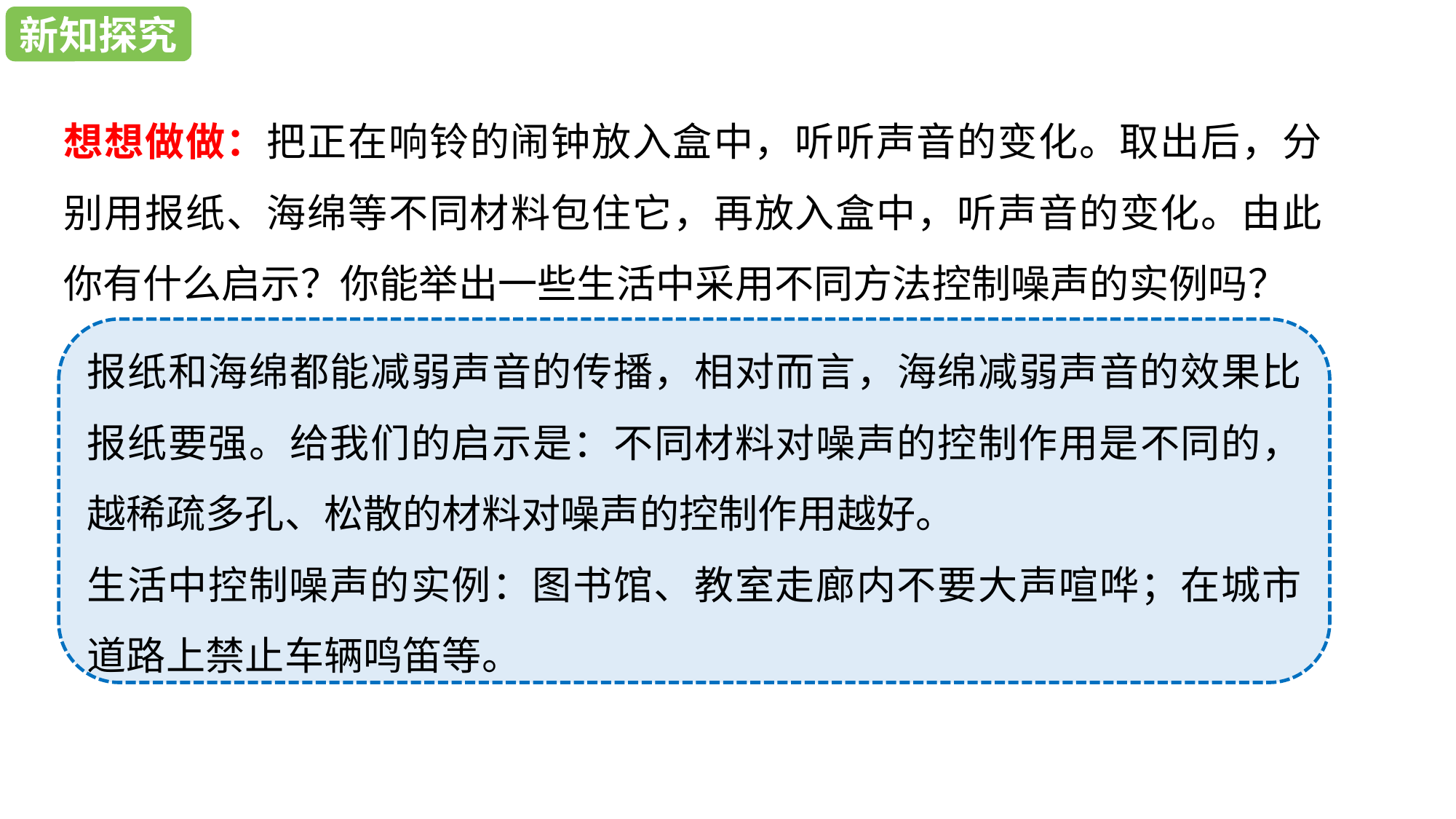

新知探究
新知探究
想想做做：把正在响铃的闹钟放入盒中，听听声音的变化。取出后，分别用报纸、海绵等不同材料包住它，再放入盒中，听声音的变化。由此你有什么启示？你能举出一些生活中采用不同方法控制噪声的实例吗？
报纸和海绵都能减弱声音的传播，相对而言，海绵减弱声音的效果比报纸要强。给我们的启示是：不同材料对噪声的控制作用是不同的，越稀疏多孔、松散的材料对噪声的控制作用越好。
生活中控制噪声的实例：图书馆、教室走廊内不要大声喧哗；在城市道路上禁止车辆鸣笛等。